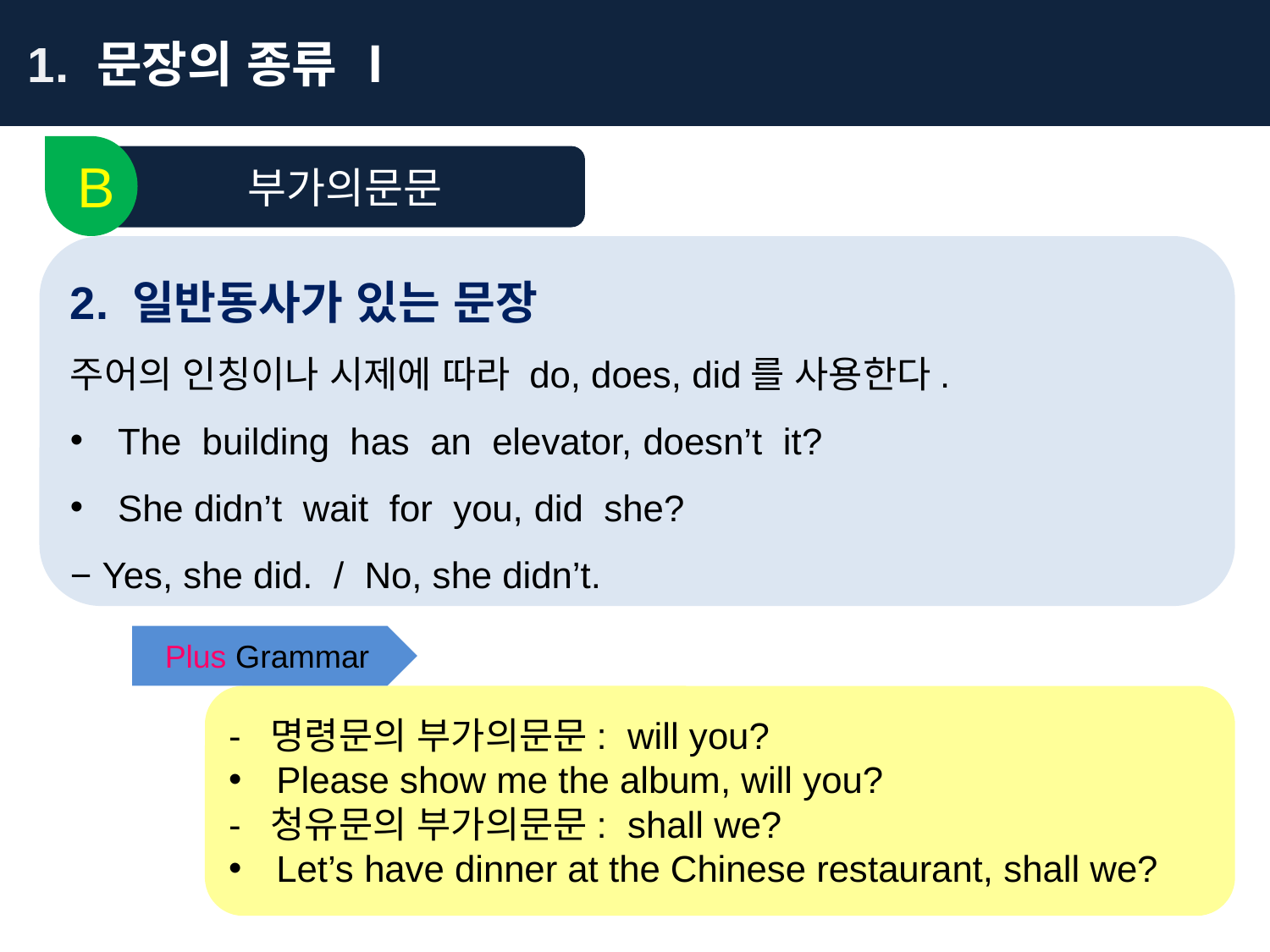

1. 문장의 종류 Ⅰ

B
부가의문문
2. 일반동사가 있는 문장
주어의 인칭이나 시제에 따라 do, does, did를 사용한다.
The  building  has  an  elevator, doesn’t  it?
She didn’t  wait  for  you, did  she?
− Yes, she did.  /  No, she didn’t.
Plus Grammar
-  명령문의 부가의문문:  will you?
Please show me the album, will you?
-  청유문의 부가의문문:  shall we?
Let’s have dinner at the Chinese restaurant, shall we?